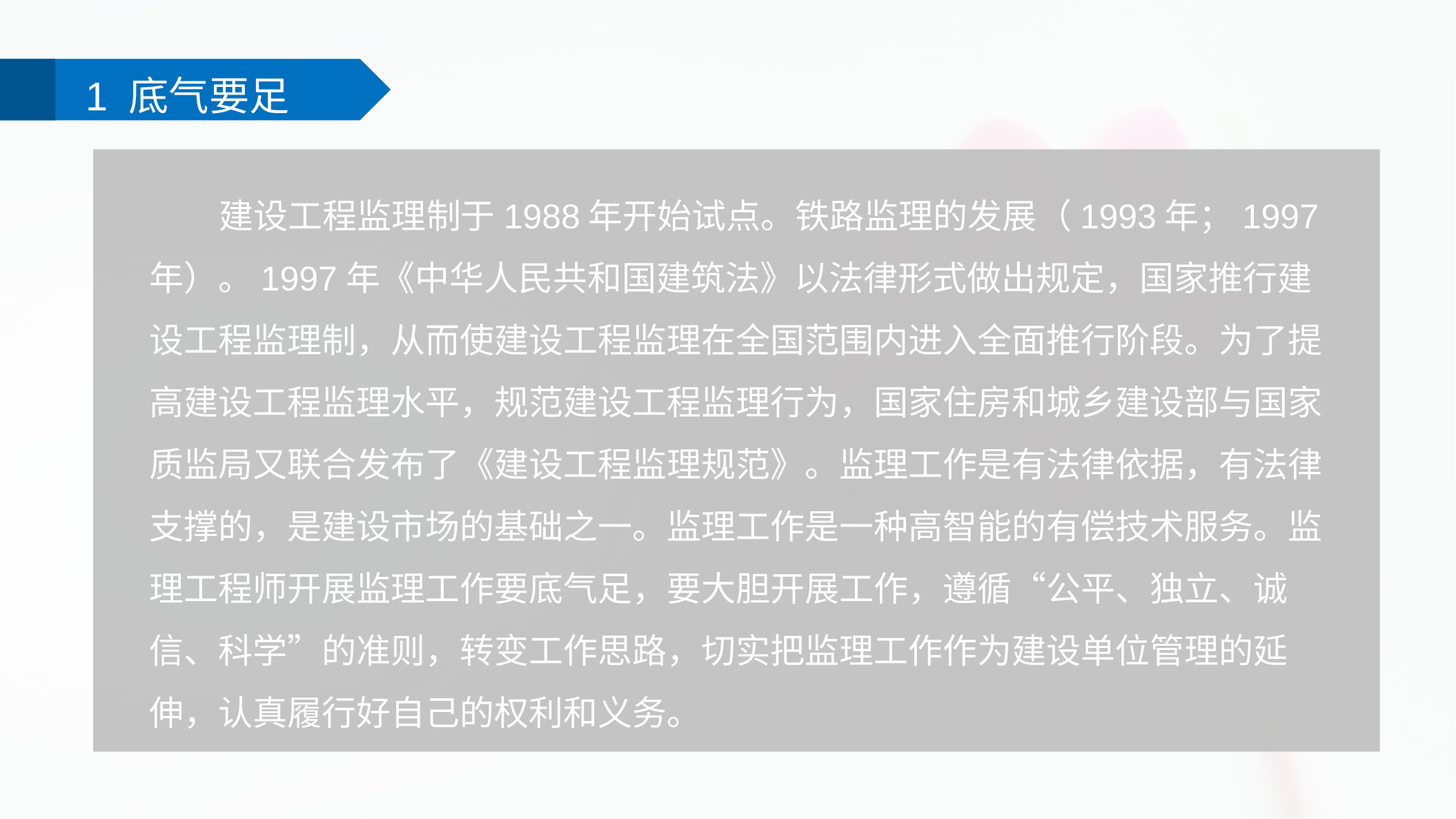

1 底气要足

        建设工程监理制于1988年开始试点。铁路监理的发展（1993年；1997年）。1997年《中华人民共和国建筑法》以法律形式做出规定，国家推行建设工程监理制，从而使建设工程监理在全国范围内进入全面推行阶段。为了提高建设工程监理水平，规范建设工程监理行为，国家住房和城乡建设部与国家质监局又联合发布了《建设工程监理规范》。监理工作是有法律依据，有法律支撑的，是建设市场的基础之一。监理工作是一种高智能的有偿技术服务。监理工程师开展监理工作要底气足，要大胆开展工作，遵循“公平、独立、诚信、科学”的准则，转变工作思路，切实把监理工作作为建设单位管理的延伸，认真履行好自己的权利和义务。